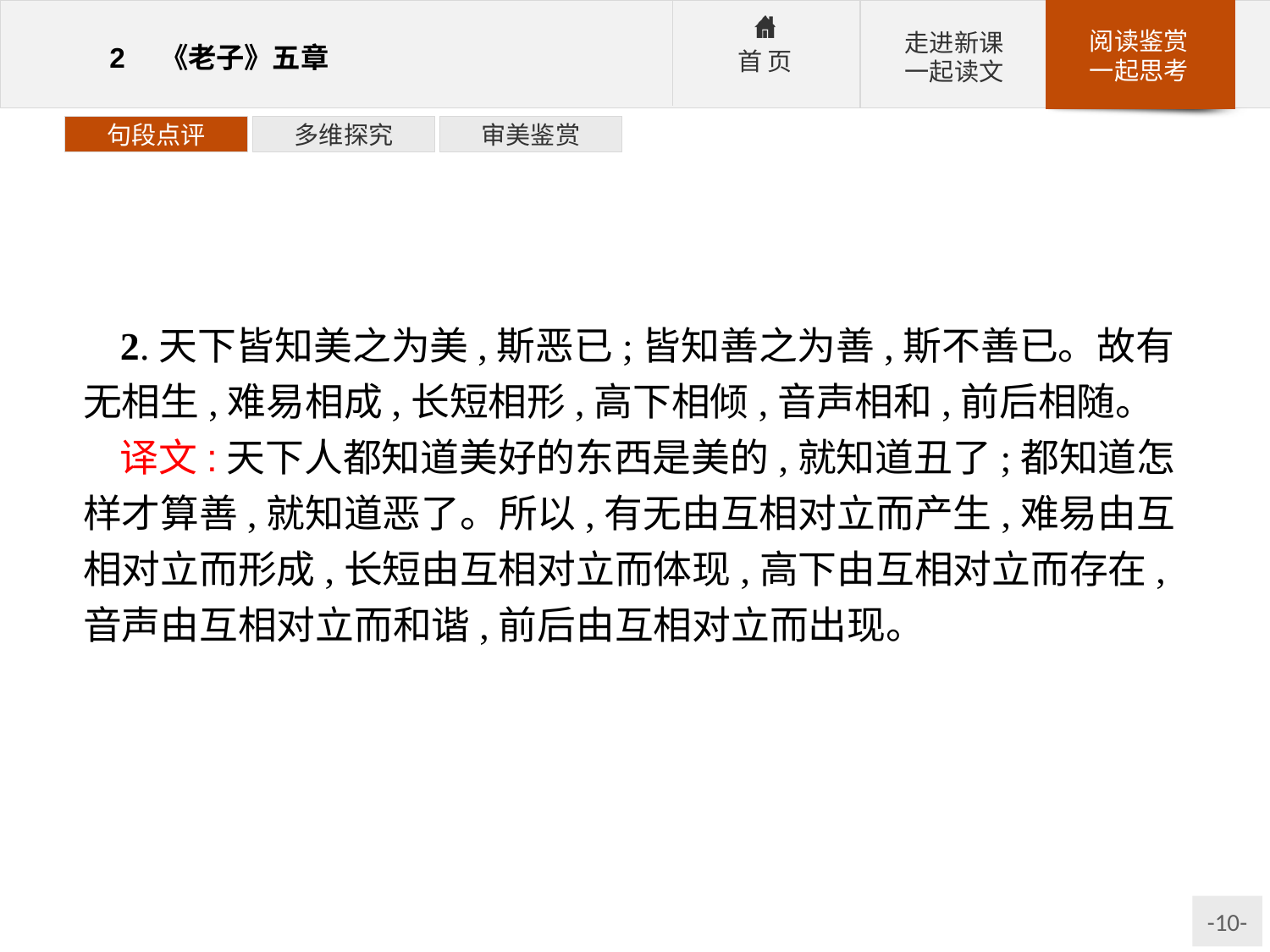

句段点评
多维探究
审美鉴赏
2.天下皆知美之为美,斯恶已;皆知善之为善,斯不善已。故有无相生,难易相成,长短相形,高下相倾,音声相和,前后相随。
译文:天下人都知道美好的东西是美的,就知道丑了;都知道怎样才算善,就知道恶了。所以,有无由互相对立而产生,难易由互相对立而形成,长短由互相对立而体现,高下由互相对立而存在,音声由互相对立而和谐,前后由互相对立而出现。